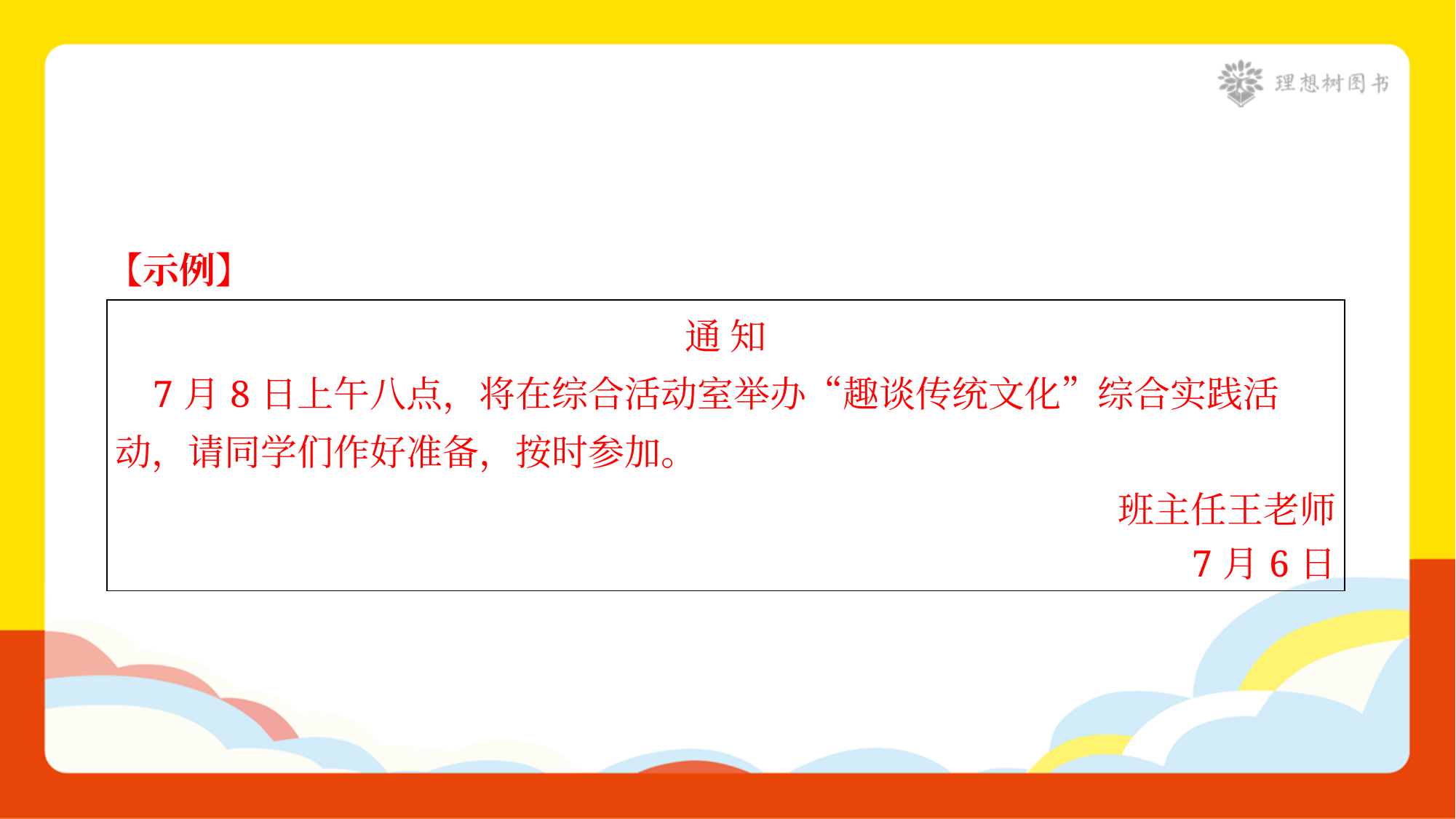

【示例】
| 通 知 7月8日上午八点，将在综合活动室举办“趣谈传统文化”综合实践活 动，请同学们作好准备，按时参加。 班主任王老师 7月6日 |
| --- |